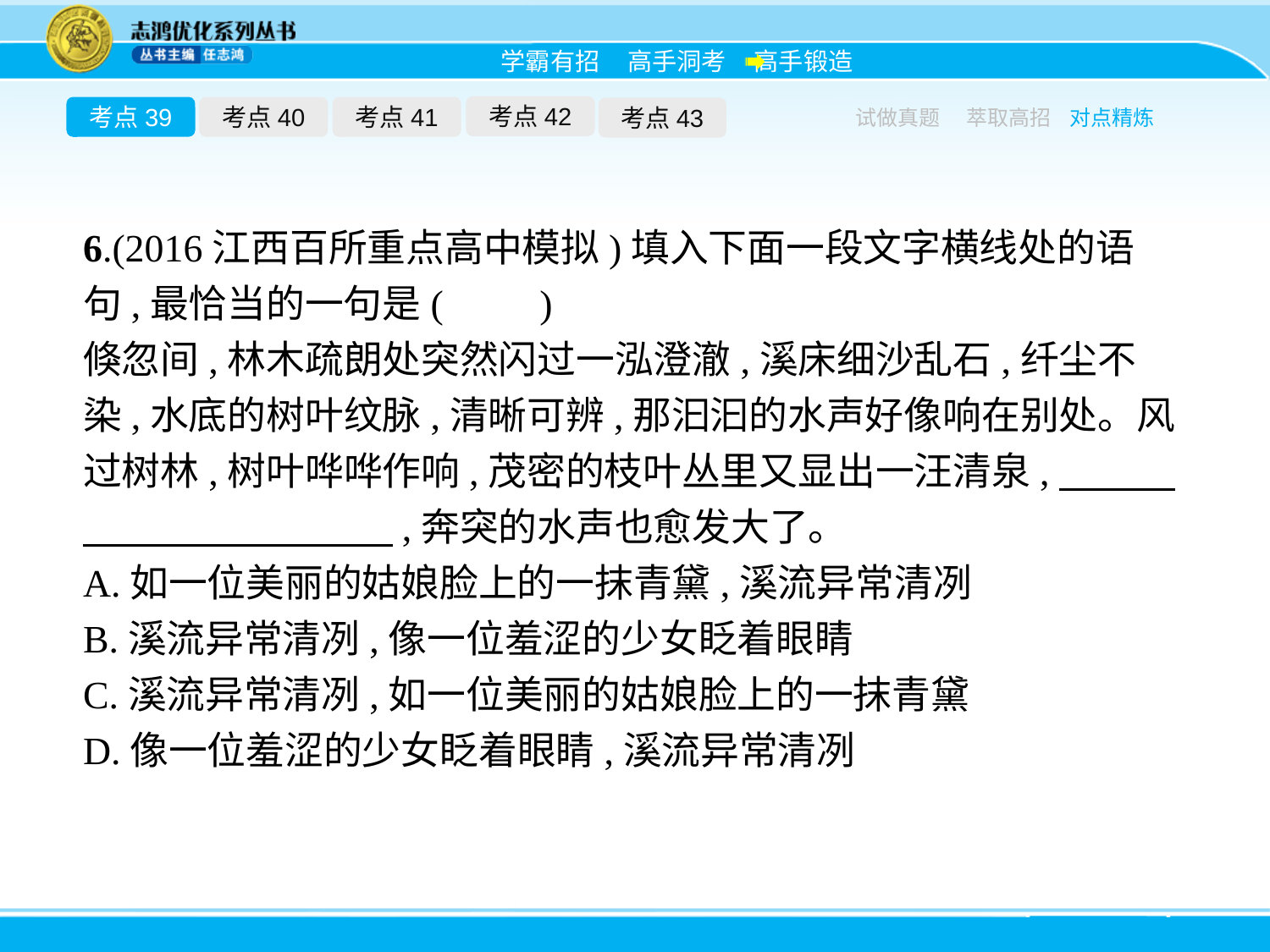

考点42
考点39
考点40
考点41
考点43
试做真题
萃取高招
对点精炼
6.(2016江西百所重点高中模拟)填入下面一段文字横线处的语句,最恰当的一句是(　　)
倏忽间,林木疏朗处突然闪过一泓澄澈,溪床细沙乱石,纤尘不染,水底的树叶纹脉,清晰可辨,那汩汩的水声好像响在别处。风过树林,树叶哗哗作响,茂密的枝叶丛里又显出一汪清泉,　　　　　　　　　　　,奔突的水声也愈发大了。
A.如一位美丽的姑娘脸上的一抹青黛,溪流异常清冽
B.溪流异常清冽,像一位羞涩的少女眨着眼睛
C.溪流异常清冽,如一位美丽的姑娘脸上的一抹青黛
D.像一位羞涩的少女眨着眼睛,溪流异常清冽